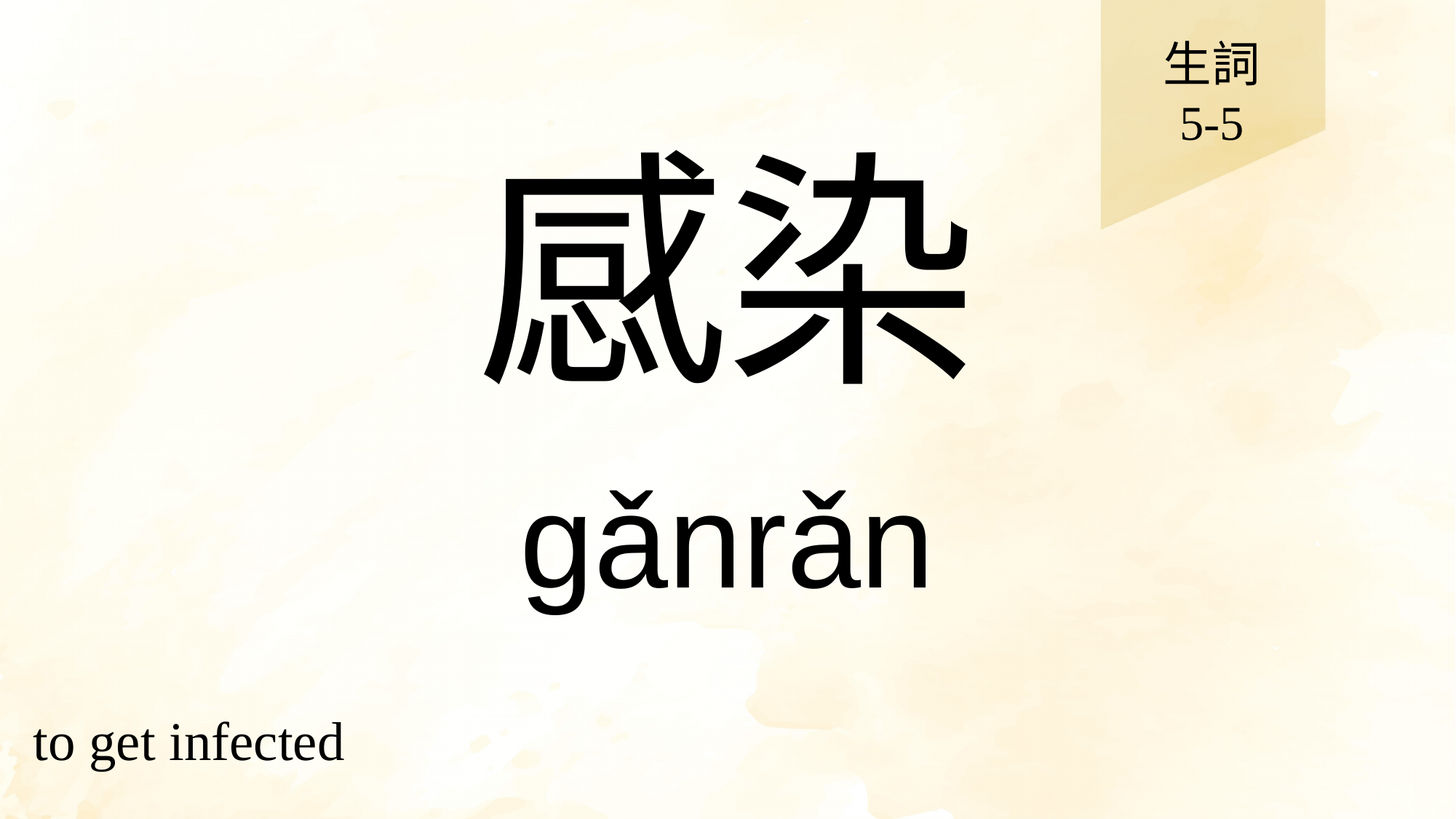

生詞
5-5
# 感染
gǎnrǎn
to get infected